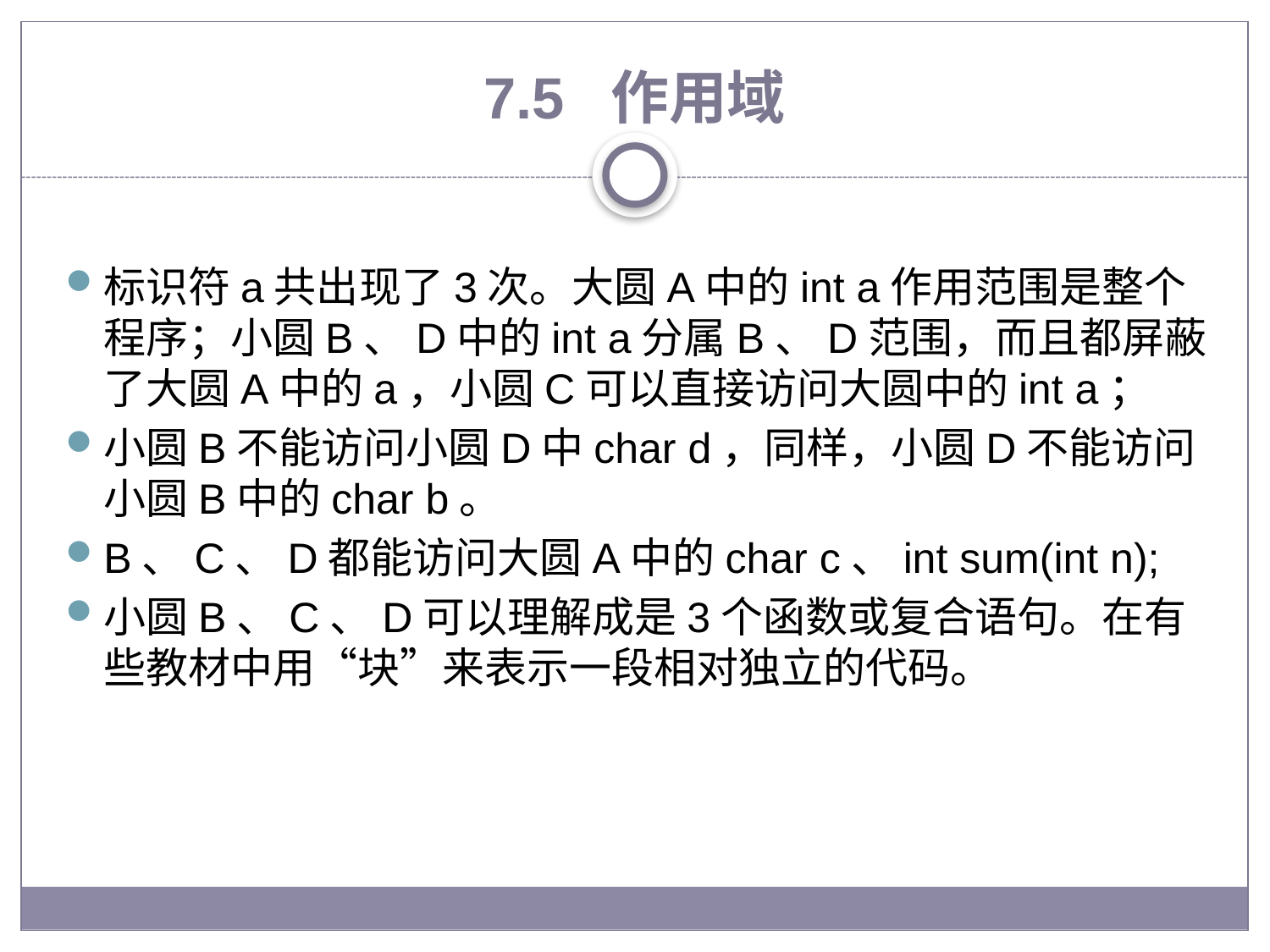

# 7.5  作用域
标识符a共出现了3次。大圆A中的int a作用范围是整个程序；小圆B、D中的int a分属B、D范围，而且都屏蔽了大圆A中的a，小圆C可以直接访问大圆中的int a；
小圆B不能访问小圆D中char d，同样，小圆D不能访问小圆B中的char b。
B、C、D都能访问大圆A中的char c、int sum(int n);
小圆B、C、D可以理解成是3个函数或复合语句。在有些教材中用“块”来表示一段相对独立的代码。